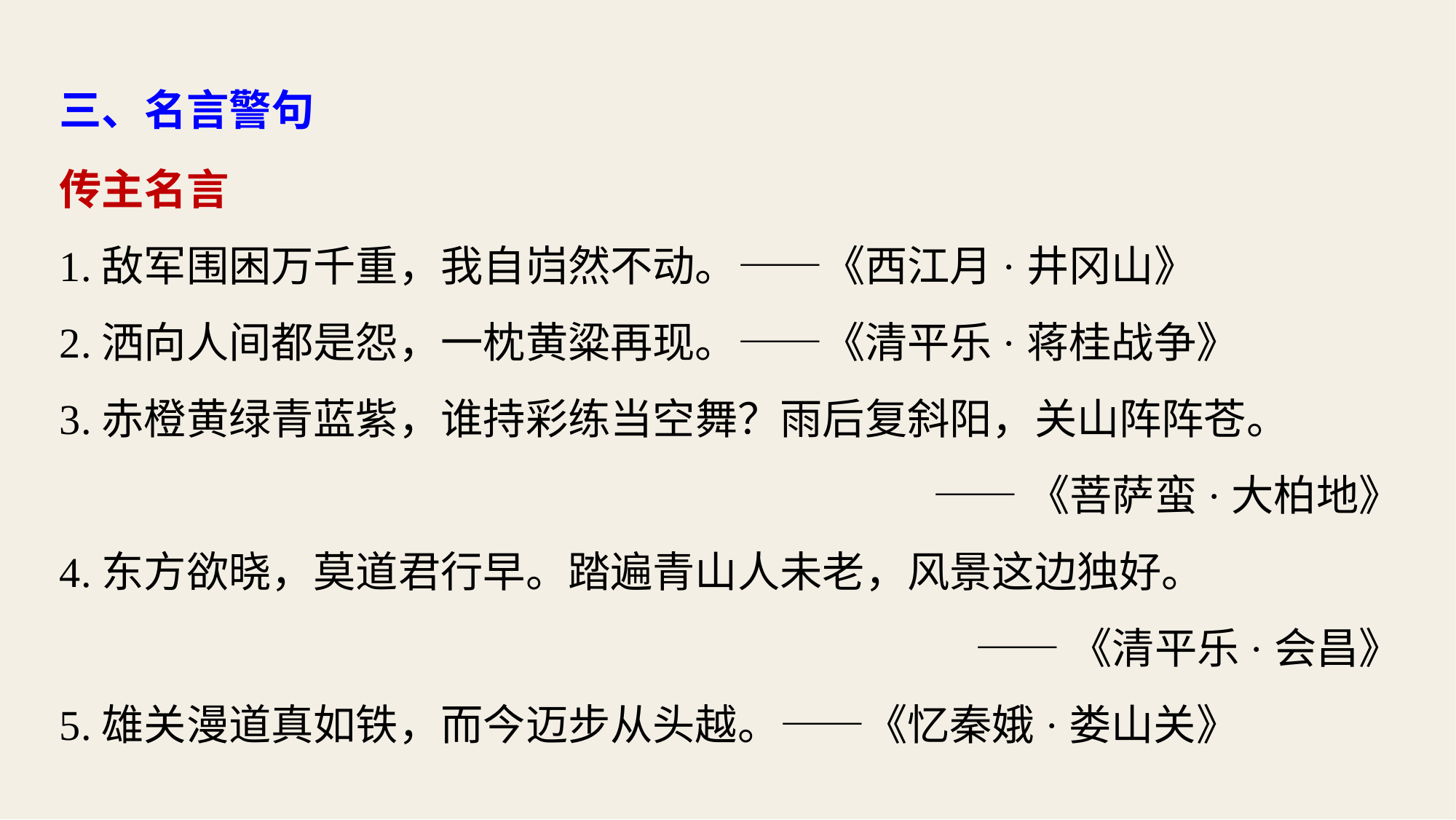

三、名言警句
传主名言
1.敌军围困万千重，我自岿然不动。——《西江月·井冈山》
2.洒向人间都是怨，一枕黄粱再现。——《清平乐·蒋桂战争》
3.赤橙黄绿青蓝紫，谁持彩练当空舞？雨后复斜阳，关山阵阵苍。
——《菩萨蛮·大柏地》
4.东方欲晓，莫道君行早。踏遍青山人未老，风景这边独好。
——《清平乐·会昌》
5.雄关漫道真如铁，而今迈步从头越。——《忆秦娥·娄山关》